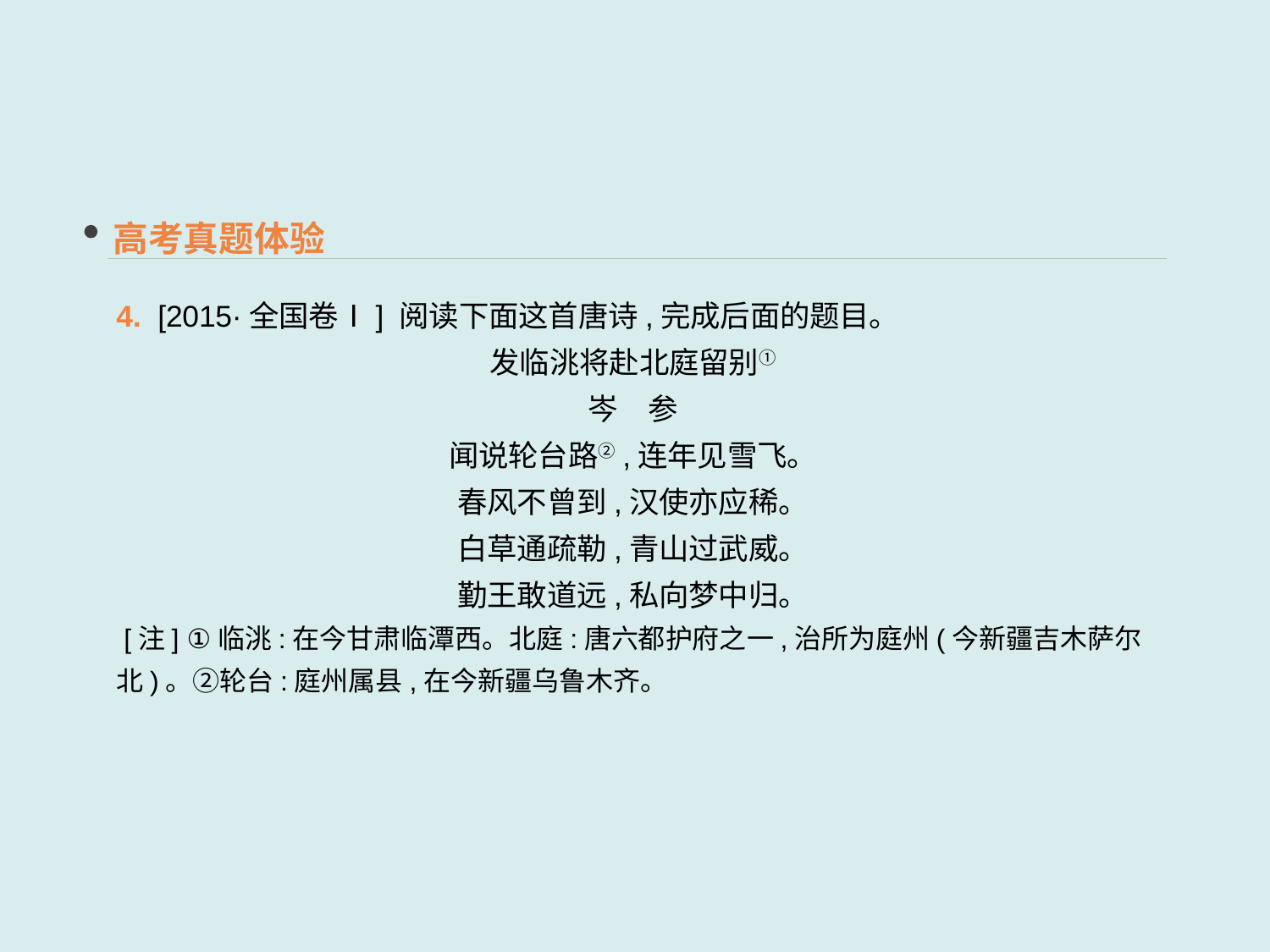

高考真题体验

4.  [2015·全国卷Ⅰ] 阅读下面这首唐诗,完成后面的题目。
发临洮将赴北庭留别①
岑　参
闻说轮台路②,连年见雪飞。
春风不曾到,汉使亦应稀。
白草通疏勒,青山过武威。
勤王敢道远,私向梦中归。
 [注] ①临洮:在今甘肃临潭西。北庭:唐六都护府之一,治所为庭州(今新疆吉木萨尔北)。②轮台:庭州属县,在今新疆乌鲁木齐。